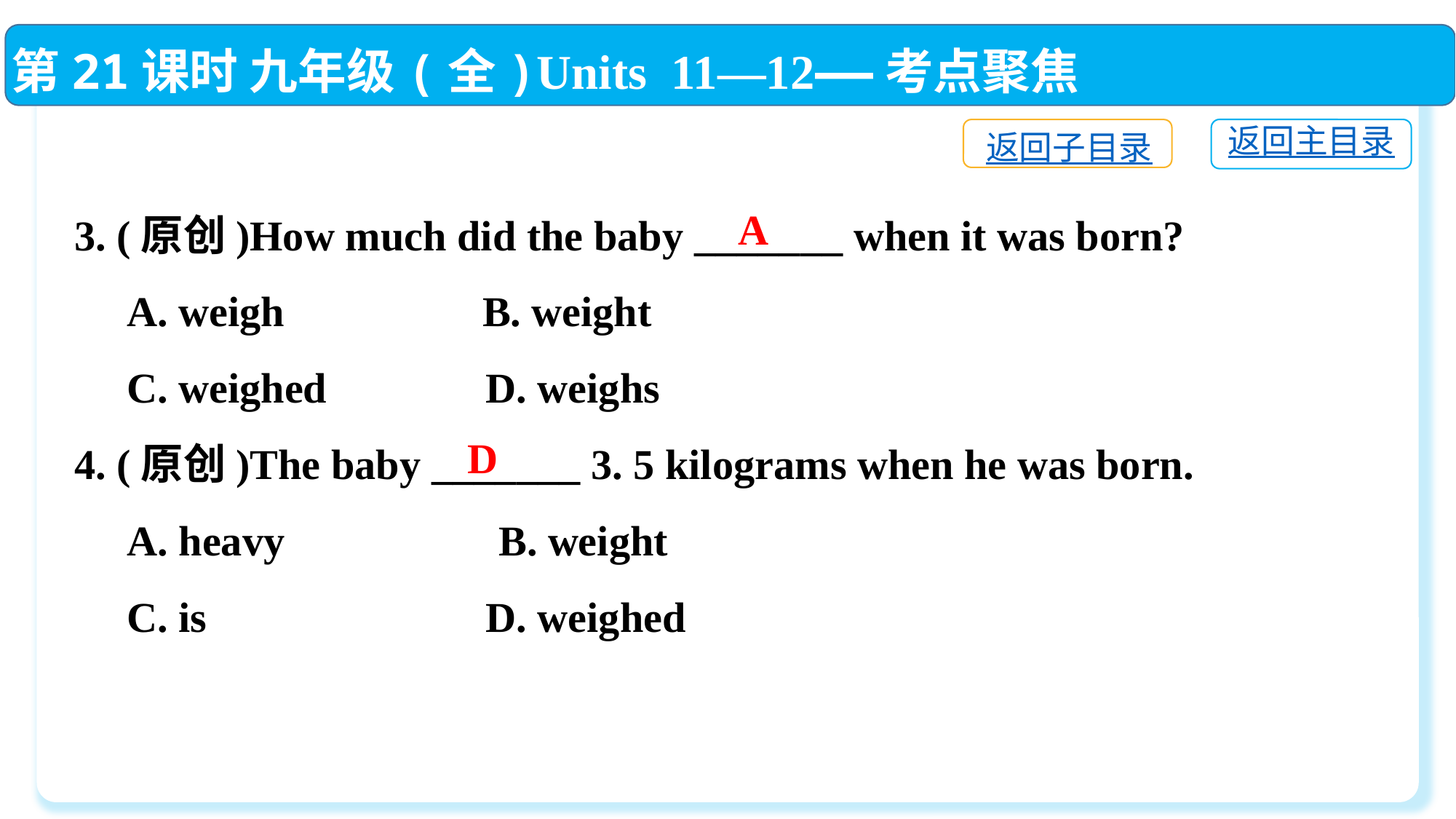

第21课时 九年级(全)Units  11—12——考点聚焦

返回主目录

返回子目录
3. (原创)How much did the baby _______ when it was born?
     A. weigh	                  B. weight
     C. weighed	        D. weighs
4. (原创)The baby _______ 3. 5 kilograms when he was born.
     A. heavy　 	         B. weight
     C. is　	                   D. weighed
A

 D